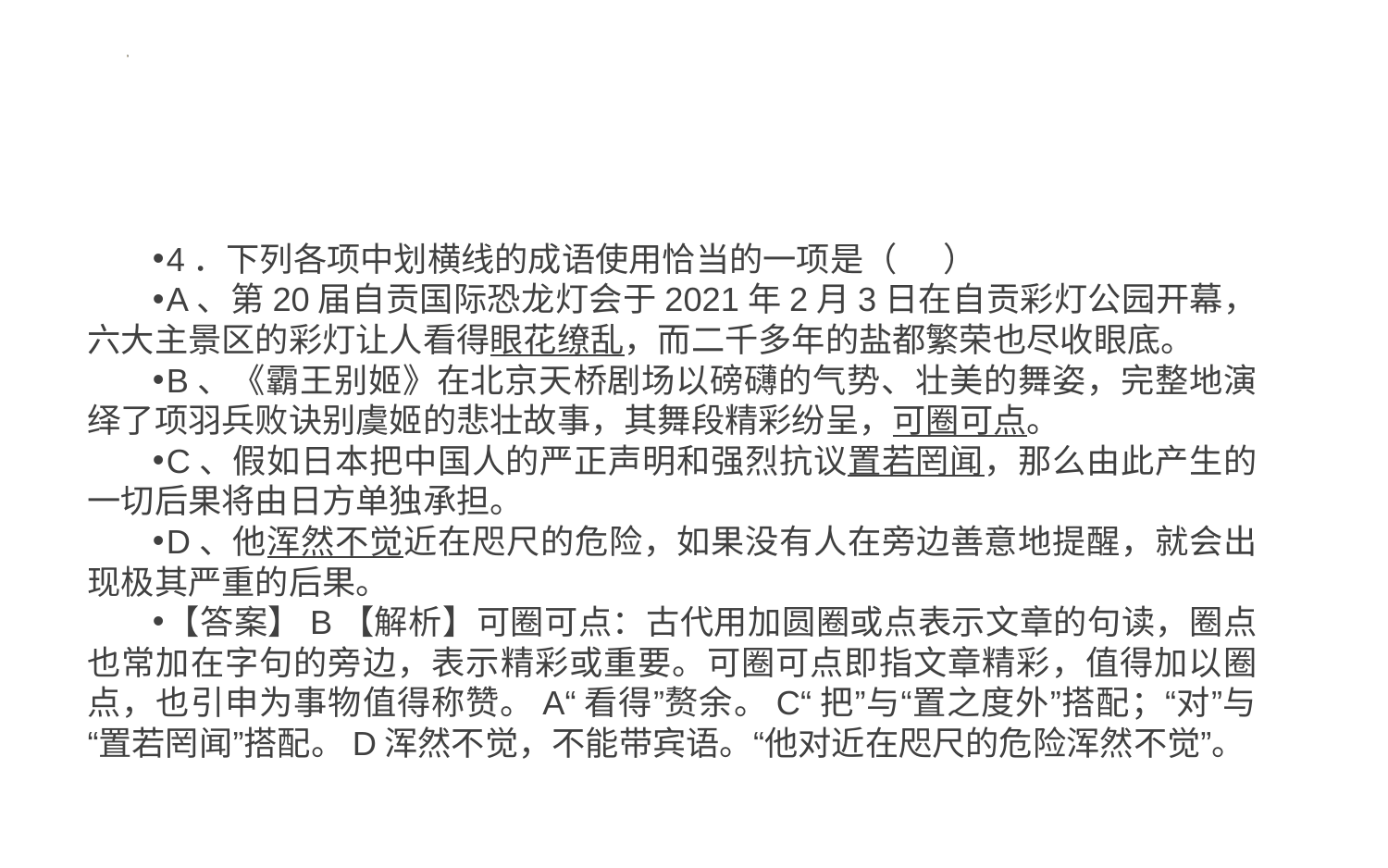

#
4．下列各项中划横线的成语使用恰当的一项是（     ）
A、第20届自贡国际恐龙灯会于2021年2月3日在自贡彩灯公园开幕，六大主景区的彩灯让人看得眼花缭乱，而二千多年的盐都繁荣也尽收眼底。
B、《霸王别姬》在北京天桥剧场以磅礴的气势、壮美的舞姿，完整地演绎了项羽兵败诀别虞姬的悲壮故事，其舞段精彩纷呈，可圈可点。
C、假如日本把中国人的严正声明和强烈抗议置若罔闻，那么由此产生的一切后果将由日方单独承担。
D、他浑然不觉近在咫尺的危险，如果没有人在旁边善意地提醒，就会出现极其严重的后果。
【答案】B【解析】可圈可点：古代用加圆圈或点表示文章的句读，圈点也常加在字句的旁边，表示精彩或重要。可圈可点即指文章精彩，值得加以圈点，也引申为事物值得称赞。A“看得”赘余。C“把”与“置之度外”搭配；“对”与“置若罔闻”搭配。D浑然不觉，不能带宾语。“他对近在咫尺的危险浑然不觉”。